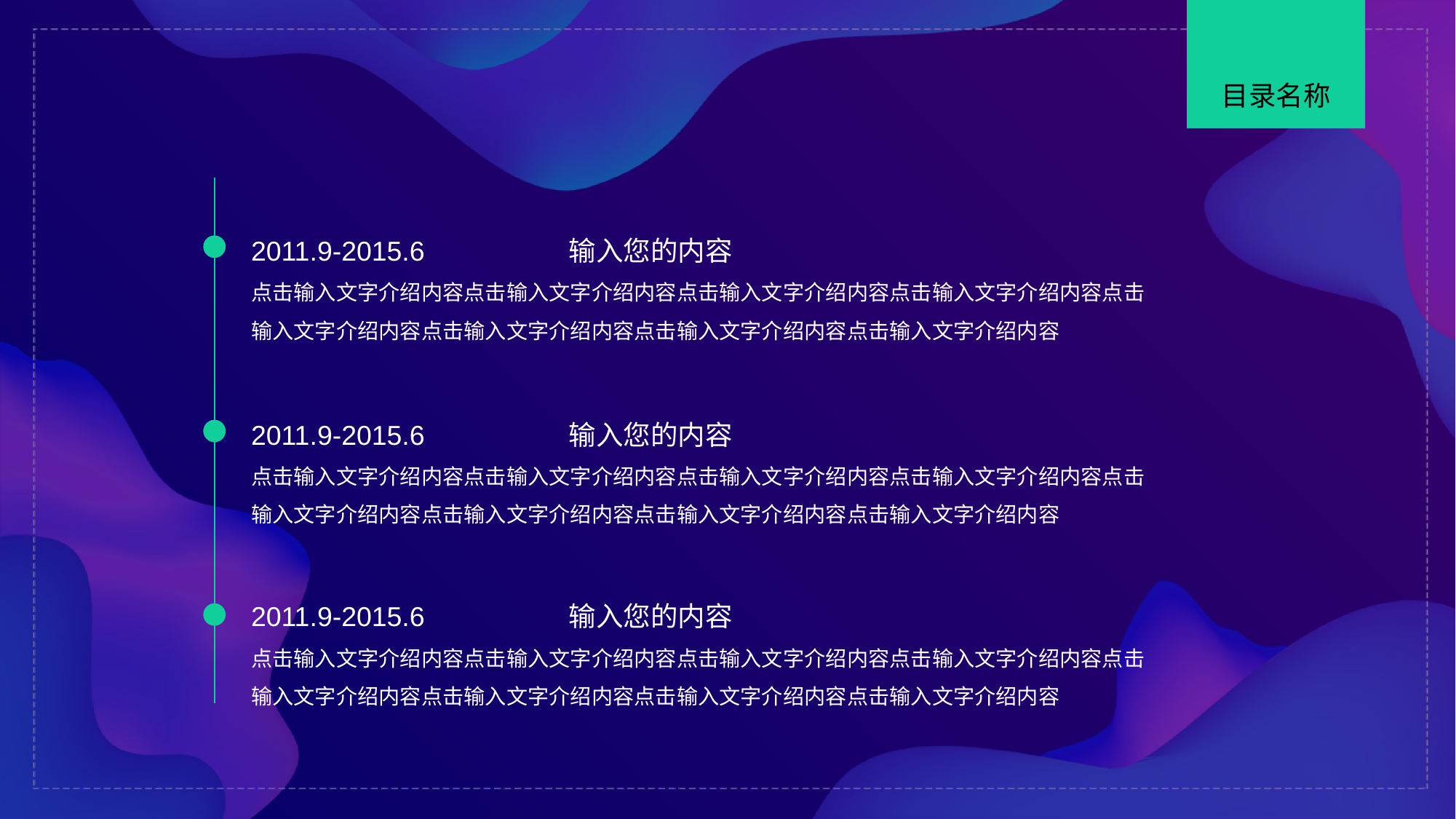

目录名称
2011.9-2015.6                  输入您的内容
点击输入文字介绍内容点击输入文字介绍内容点击输入文字介绍内容点击输入文字介绍内容点击输入文字介绍内容点击输入文字介绍内容点击输入文字介绍内容点击输入文字介绍内容

2011.9-2015.6                  输入您的内容
点击输入文字介绍内容点击输入文字介绍内容点击输入文字介绍内容点击输入文字介绍内容点击输入文字介绍内容点击输入文字介绍内容点击输入文字介绍内容点击输入文字介绍内容

2011.9-2015.6                  输入您的内容
点击输入文字介绍内容点击输入文字介绍内容点击输入文字介绍内容点击输入文字介绍内容点击输入文字介绍内容点击输入文字介绍内容点击输入文字介绍内容点击输入文字介绍内容